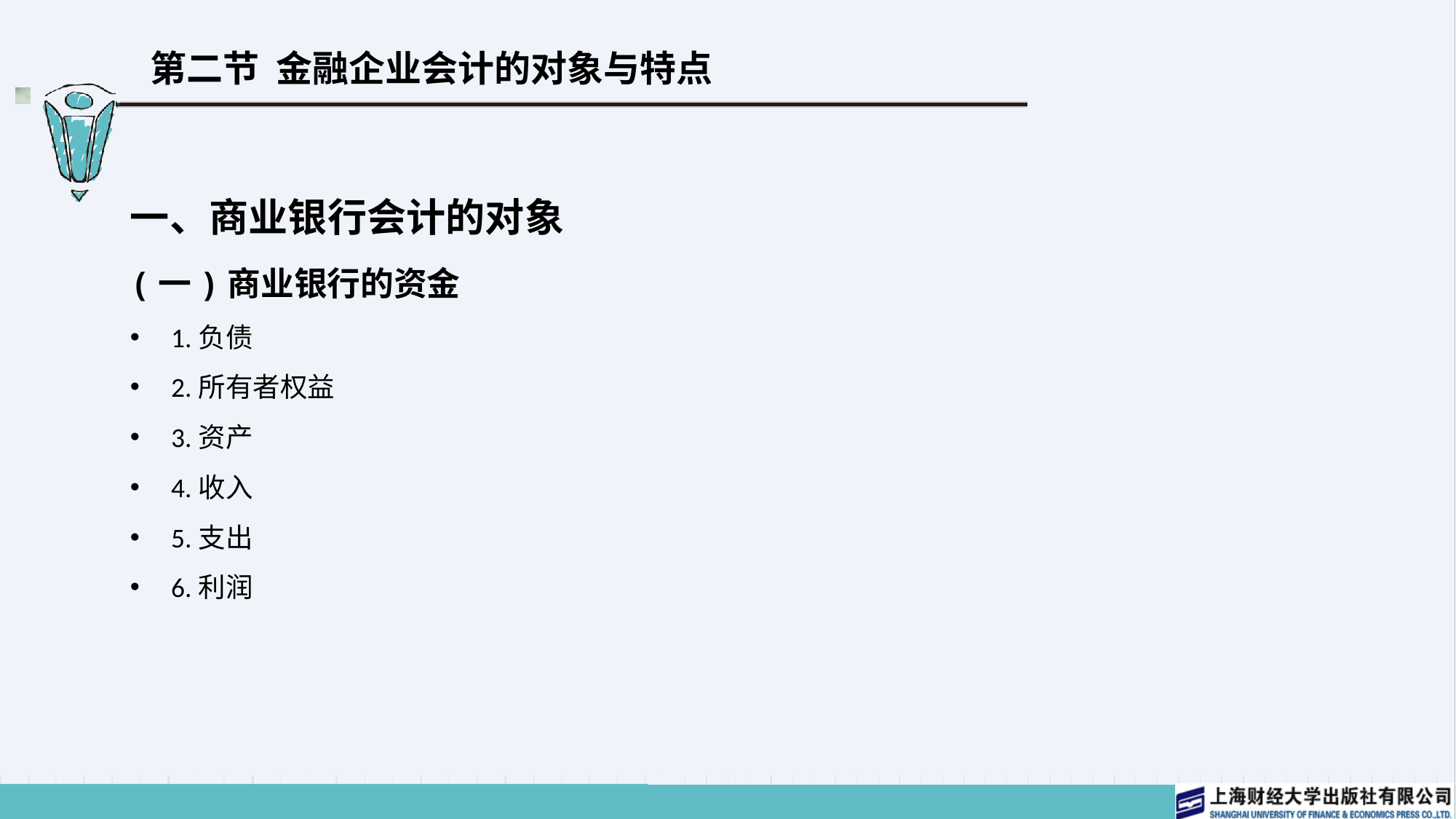

# 第二节  金融企业会计的对象与特点
一、商业银行会计的对象
(一)商业银行的资金
1.负债
2.所有者权益
3.资产
4.收入
5.支出
6.利润